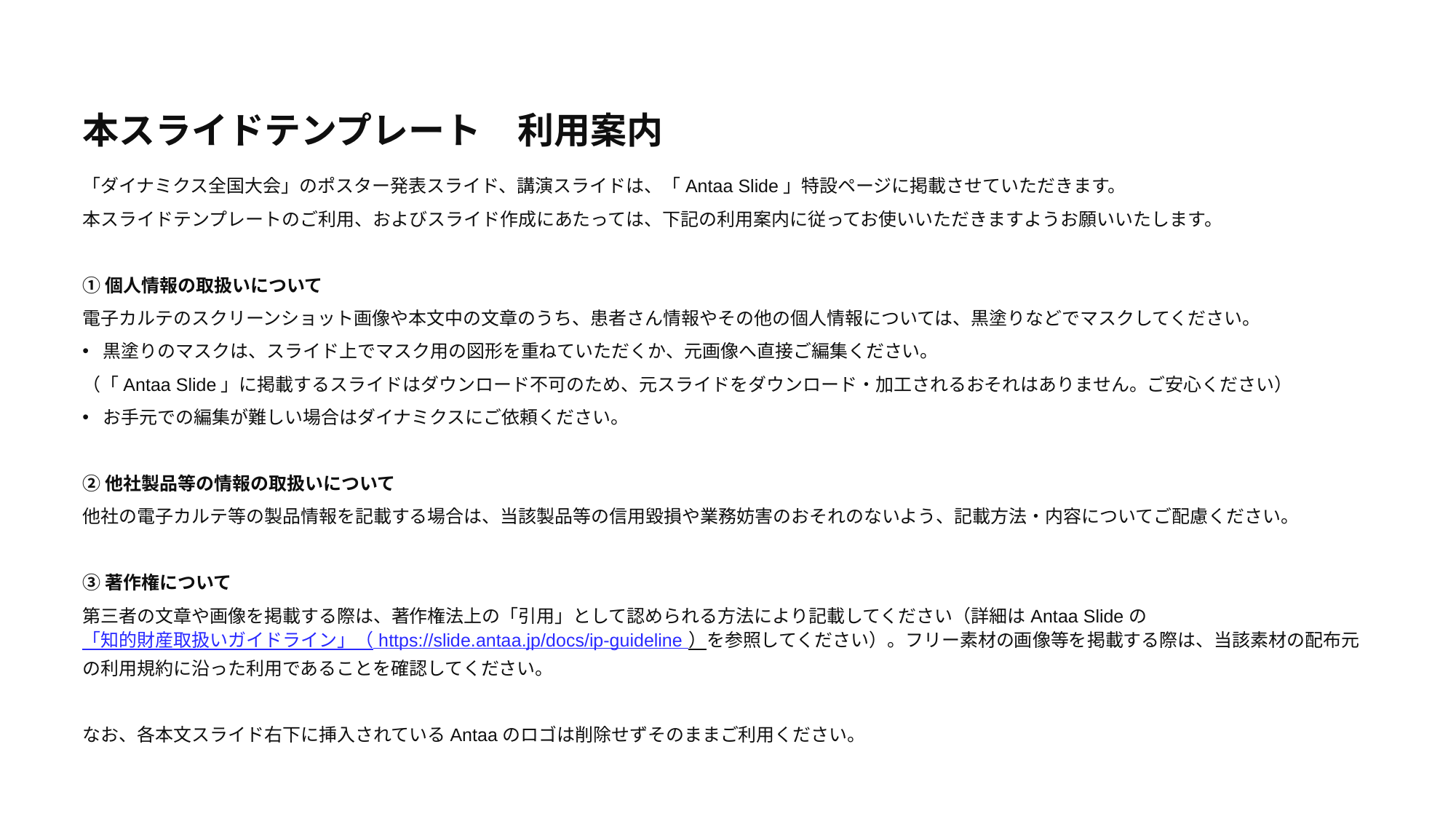

本スライドテンプレート　利用案内
「ダイナミクス全国大会」のポスター発表スライド、講演スライドは、「Antaa Slide」特設ページに掲載させていただきます。
本スライドテンプレートのご利用、およびスライド作成にあたっては、下記の利用案内に従ってお使いいただきますようお願いいたします。

①個人情報の取扱いについて
電子カルテのスクリーンショット画像や本文中の文章のうち、患者さん情報やその他の個人情報については、黒塗りなどでマスクしてください。
黒塗りのマスクは、スライド上でマスク用の図形を重ねていただくか、元画像へ直接ご編集ください。
（「Antaa Slide」に掲載するスライドはダウンロード不可のため、元スライドをダウンロード・加工されるおそれはありません。ご安心ください）
お手元での編集が難しい場合はダイナミクスにご依頼ください。

②他社製品等の情報の取扱いについて
他社の電子カルテ等の製品情報を記載する場合は、当該製品等の信用毀損や業務妨害のおそれのないよう、記載方法・内容についてご配慮ください。

③著作権について
第三者の文章や画像を掲載する際は、著作権法上の「引用」として認められる方法により記載してください（詳細はAntaa Slideの「知的財産取扱いガイドライン」（ https://slide.antaa.jp/docs/ip-guideline ）を参照してください）。フリー素材の画像等を掲載する際は、当該素材の配布元の利用規約に沿った利用であることを確認してください。

なお、各本文スライド右下に挿入されているAntaaのロゴは削除せずそのままご利用ください。